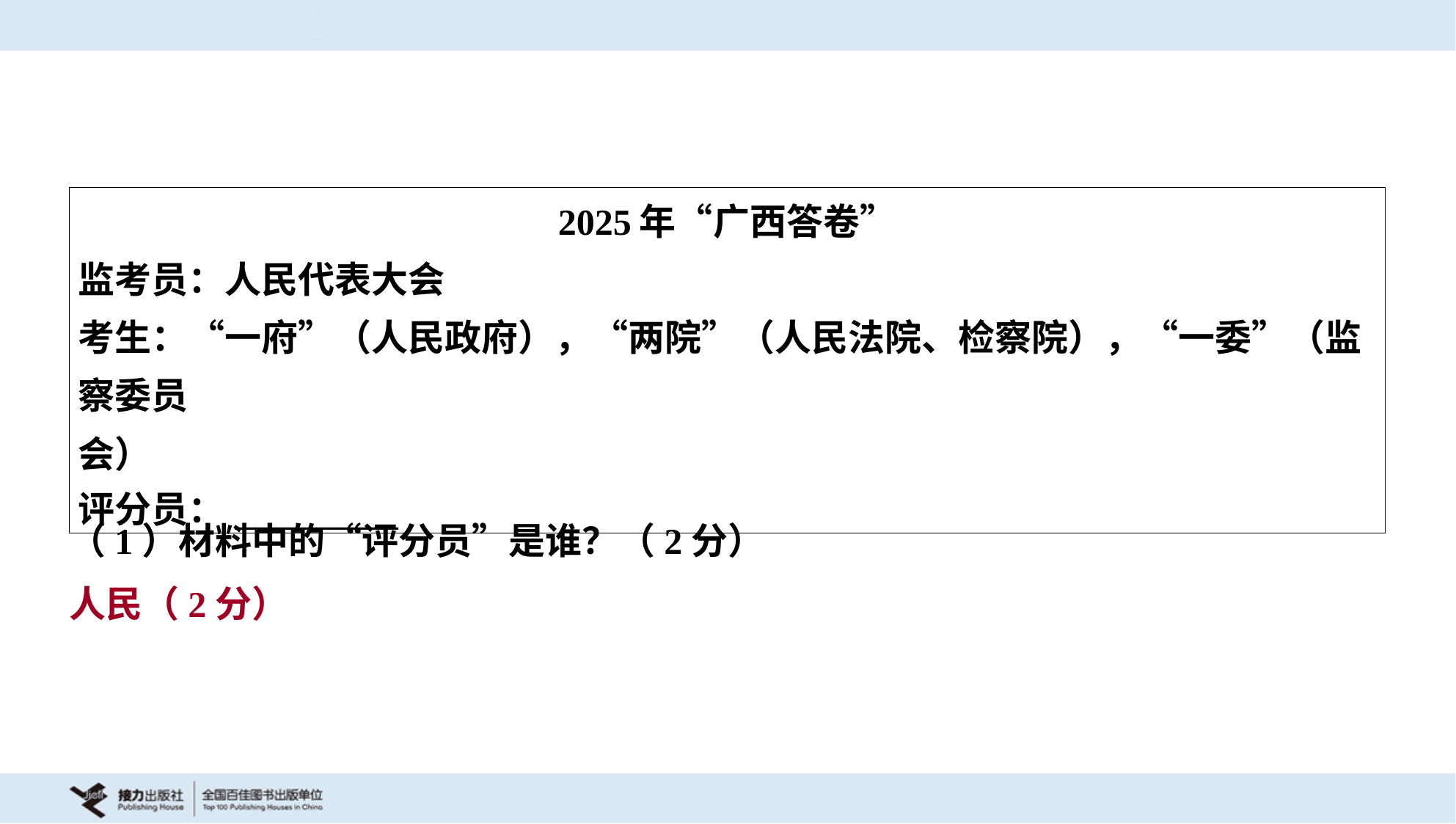

| 2025年“广西答卷” 监考员：人民代表大会 考生：“一府”（人民政府），“两院”（人民法院、检察院），“一委”（监察委员 会） 评分员：\_\_\_\_\_\_\_\_ |
| --- |
（1）材料中的“评分员”是谁？（2分）
人民（2分）